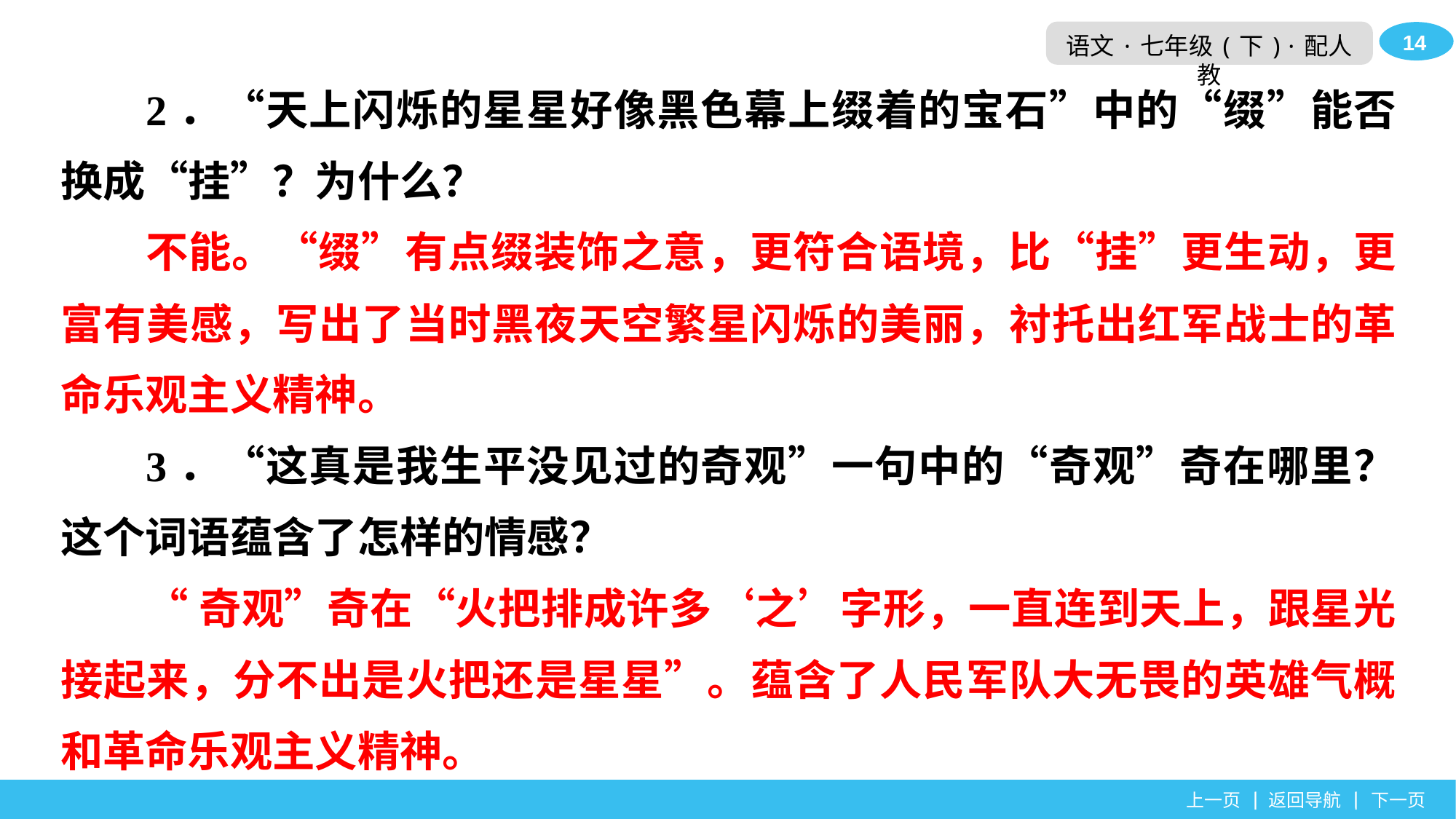

2．“天上闪烁的星星好像黑色幕上缀着的宝石”中的“缀”能否换成“挂”？为什么？
不能。“缀”有点缀装饰之意，更符合语境，比“挂”更生动，更富有美感，写出了当时黑夜天空繁星闪烁的美丽，衬托出红军战士的革命乐观主义精神。
3．“这真是我生平没见过的奇观”一句中的“奇观”奇在哪里？这个词语蕴含了怎样的情感？
“奇观”奇在“火把排成许多‘之’字形，一直连到天上，跟星光接起来，分不出是火把还是星星”。蕴含了人民军队大无畏的英雄气概和革命乐观主义精神。